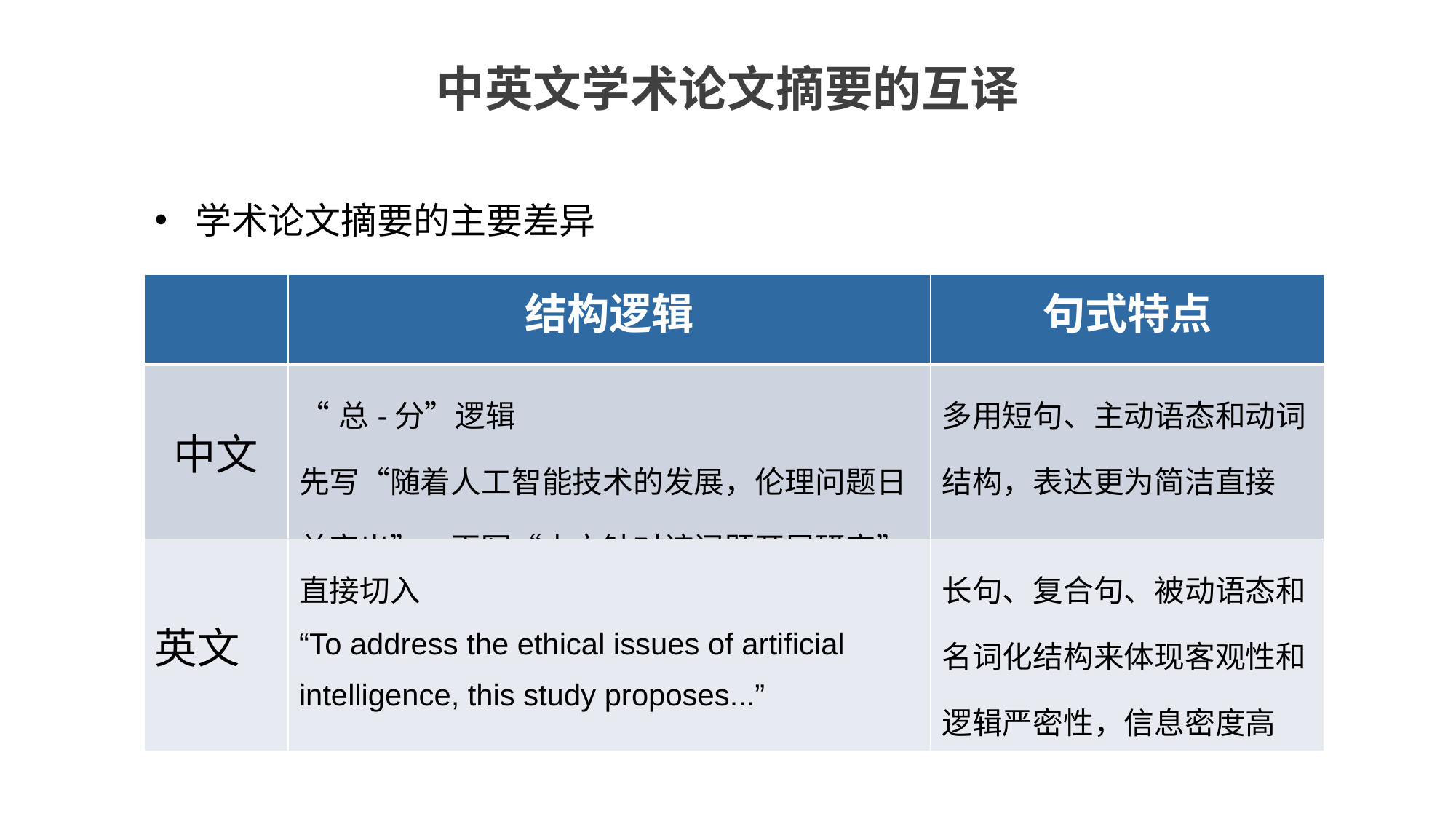

中英文学术论文摘要的互译

学术论文摘要的主要差异
|  | 结构逻辑 | 句式特点 |
| --- | --- | --- |
| 中文 | “总-分”逻辑 先写“随着人工智能技术的发展，伦理问题日益突出”，再写“本文针对该问题开展研究” | 多用短句、主动语态和动词结构，表达更为简洁直接 |
| 英文 | 直接切入 “To address the ethical issues of artificial intelligence, this study proposes...” | 长句、复合句、被动语态和名词化结构来体现客观性和逻辑严密性，信息密度高 |